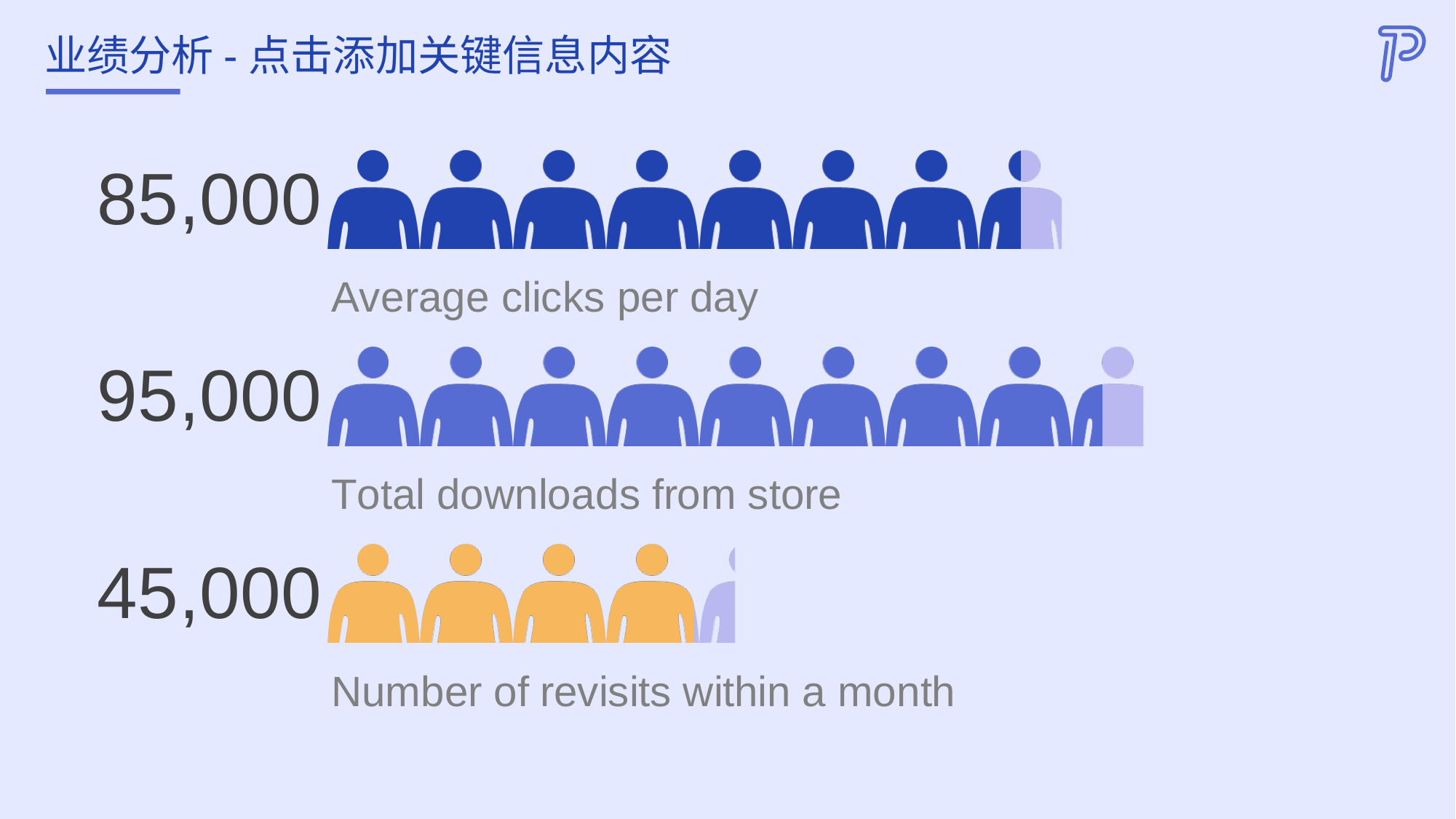

# 业绩分析-点击添加关键信息内容

### Chart

| Category | 列1 | 系列 1 | 系列 2 | 系列 4 |
|---|---|---|---|---|
| Number of revisits within a month | 100000.0 | None | None | None |
| 类别 1 | None | 50000.0 | 45000.0 | -45000.0 |
| Total downloads from store | 100000.0 | None | None | None |
| 类别 2 | None | 100000.0 | 95000.0 | -95000.0 |
| Average clicks per day | 100000.0 | None | None | None |
| 类别 3 | None | 90000.0 | 85000.0 | -85000.0 |